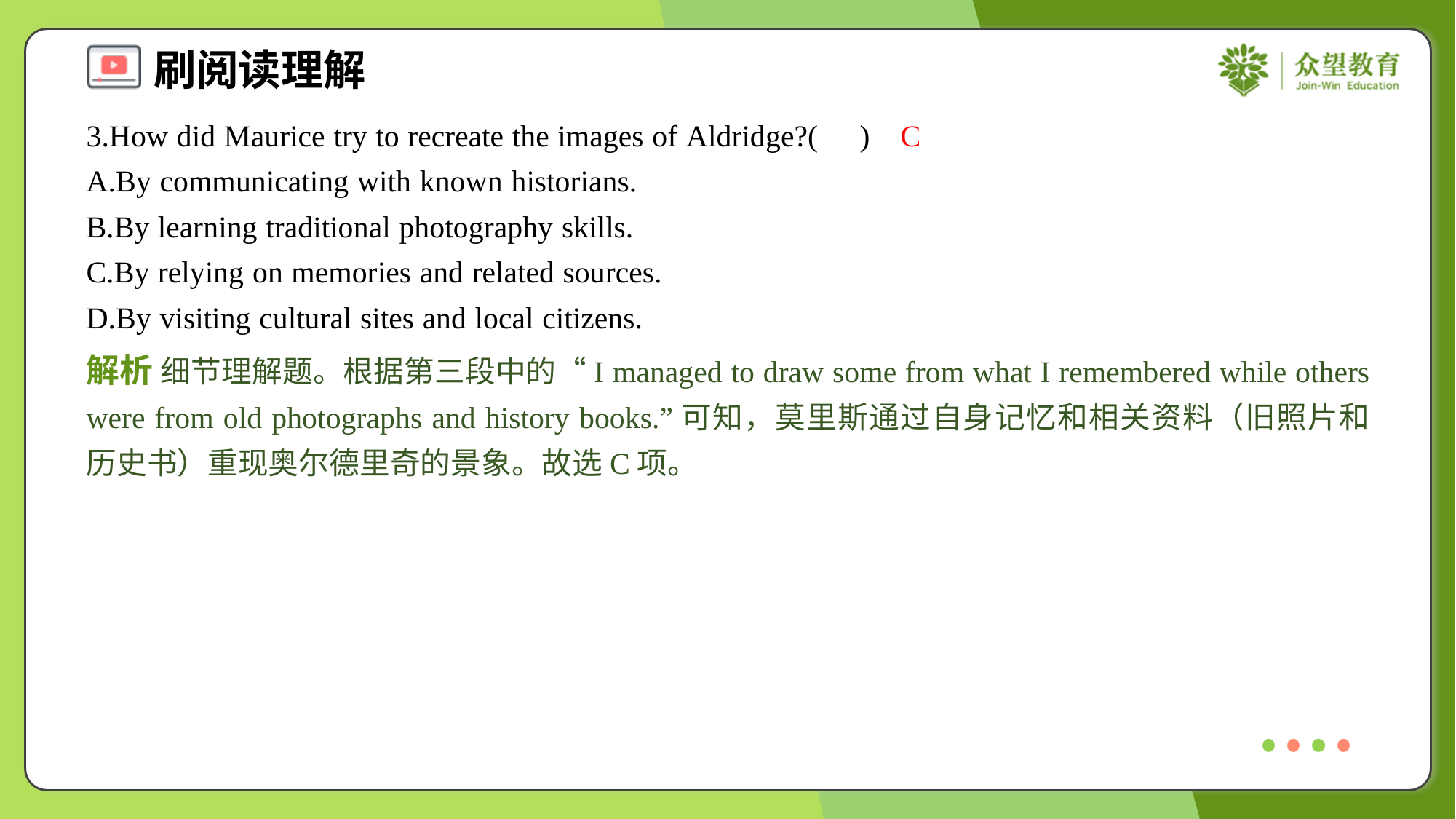

3.How did Maurice try to recreate the images of Aldridge?(     )
C
A.By communicating with known historians.
B.By learning traditional photography skills.
C.By relying on memories and related sources.
D.By visiting cultural sites and local citizens.
解析 细节理解题。根据第三段中的“I managed to draw some from what I remembered while others were from old photographs and history books.”可知，莫里斯通过自身记忆和相关资料（旧照片和历史书）重现奥尔德里奇的景象。故选C项。